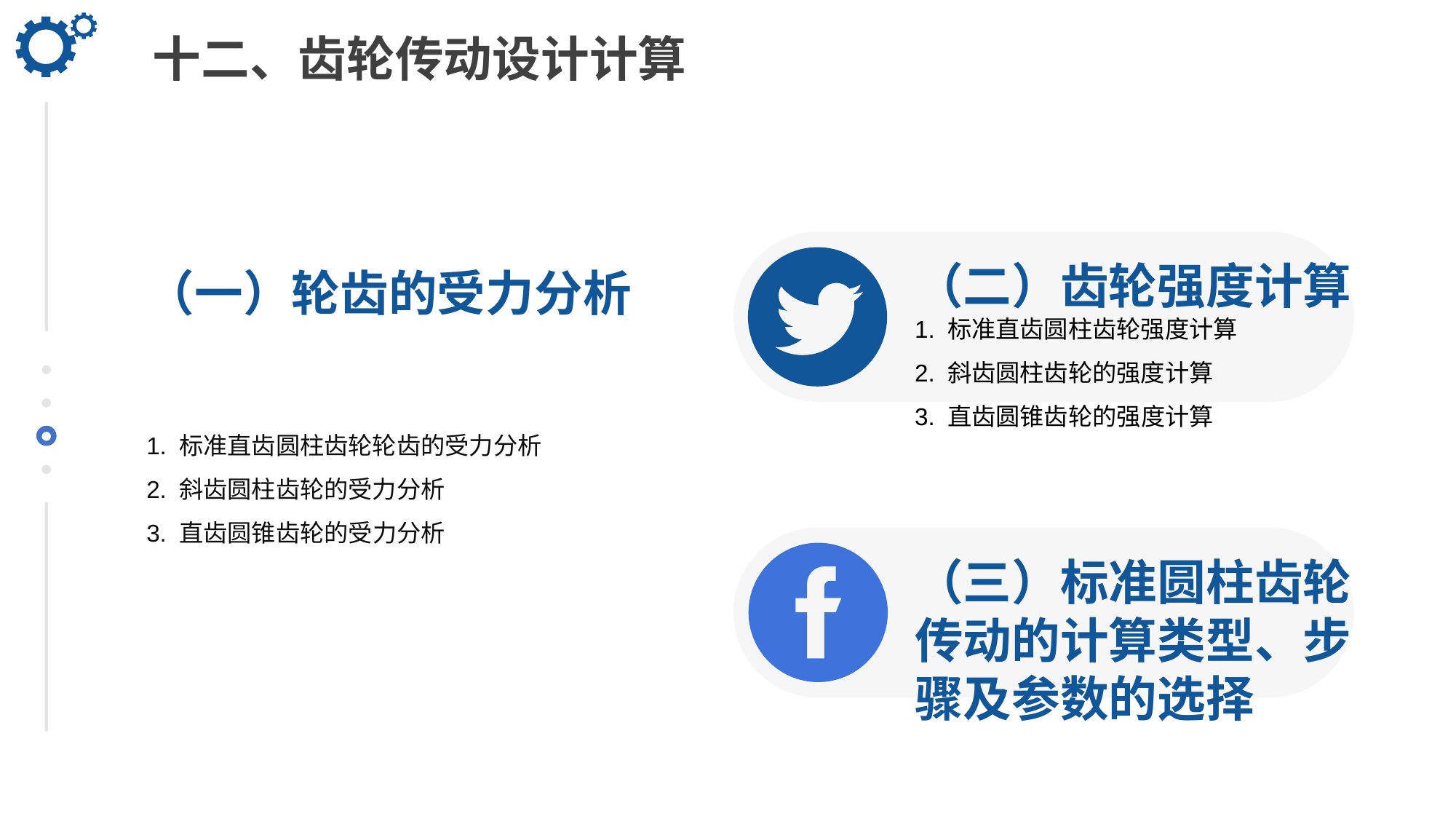

十二、齿轮传动设计计算

（二）齿轮强度计算
（一）轮齿的受力分析
1. 标准直齿圆柱齿轮强度计算
2. 斜齿圆柱齿轮的强度计算
3. 直齿圆锥齿轮的强度计算
1. 标准直齿圆柱齿轮轮齿的受力分析
2. 斜齿圆柱齿轮的受力分析
3. 直齿圆锥齿轮的受力分析

（三）标准圆柱齿轮传动的计算类型、步骤及参数的选择
35